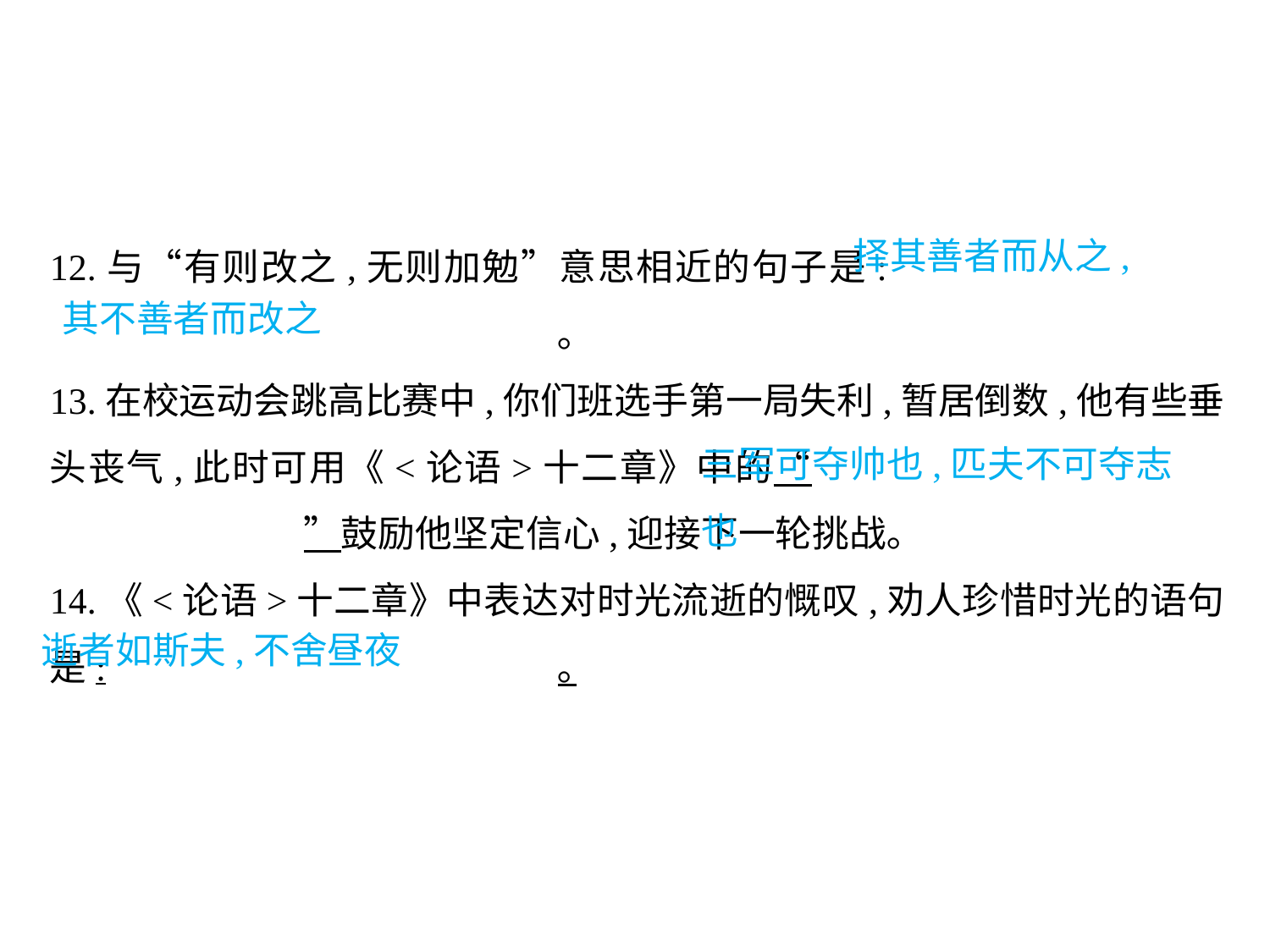

12.与“有则改之,无则加勉”意思相近的句子是:							｡
13.在校运动会跳高比赛中,你们班选手第一局失利,暂居倒数,他有些垂头丧气,此时可用《<论语>十二章》中的“						”鼓励他坚定信心,迎接下一轮挑战｡
14.《<论语>十二章》中表达对时光流逝的慨叹,劝人珍惜时光的语句是:				｡
择其善者而从之,
其不善者而改之
三军可夺帅也,匹夫不可夺志也
逝者如斯夫,不舍昼夜